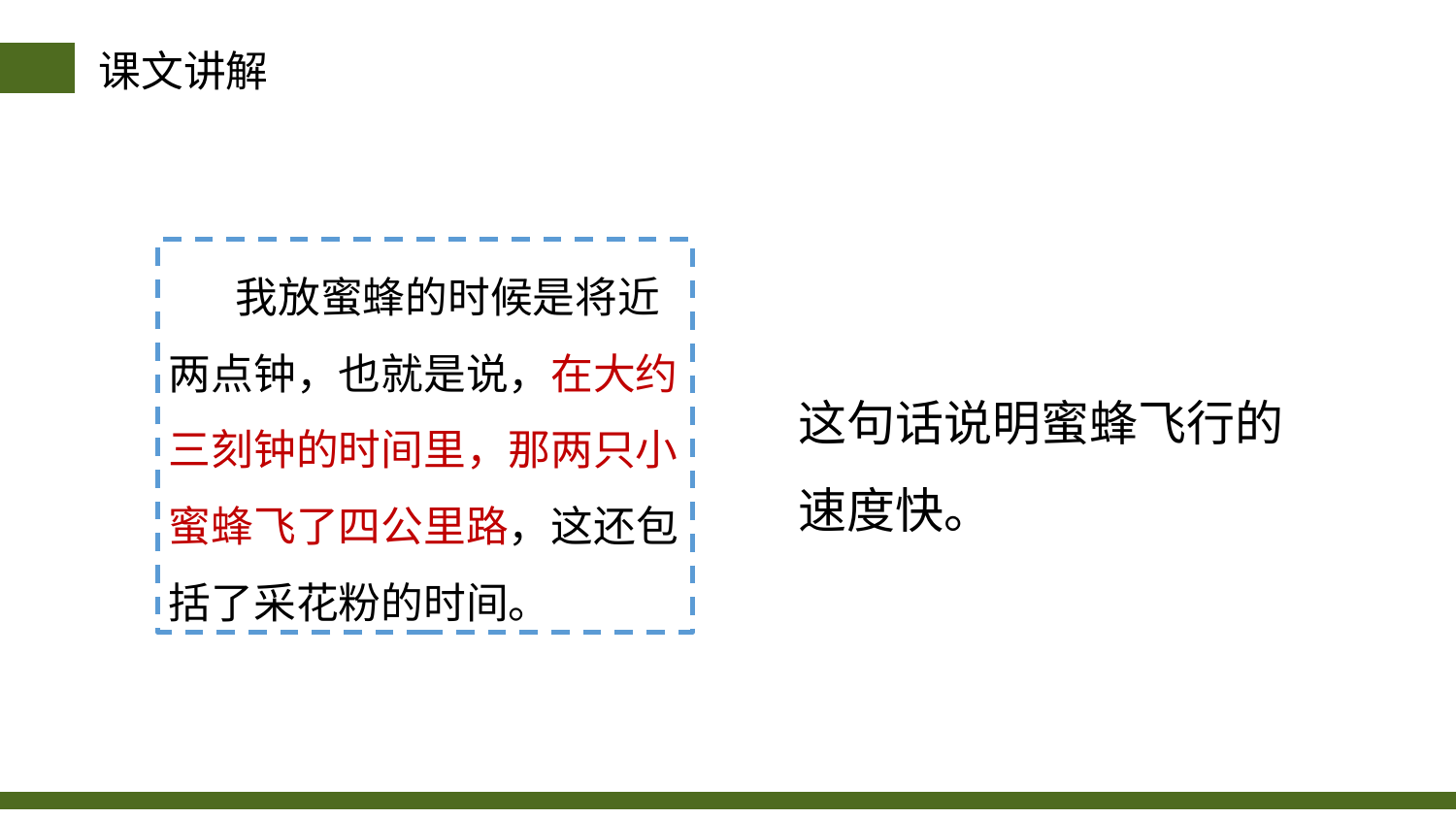

课文讲解
      我放蜜蜂的时候是将近两点钟，也就是说，在大约三刻钟的时间里，那两只小蜜蜂飞了四公里路，这还包括了采花粉的时间。
这句话说明蜜蜂飞行的速度快。